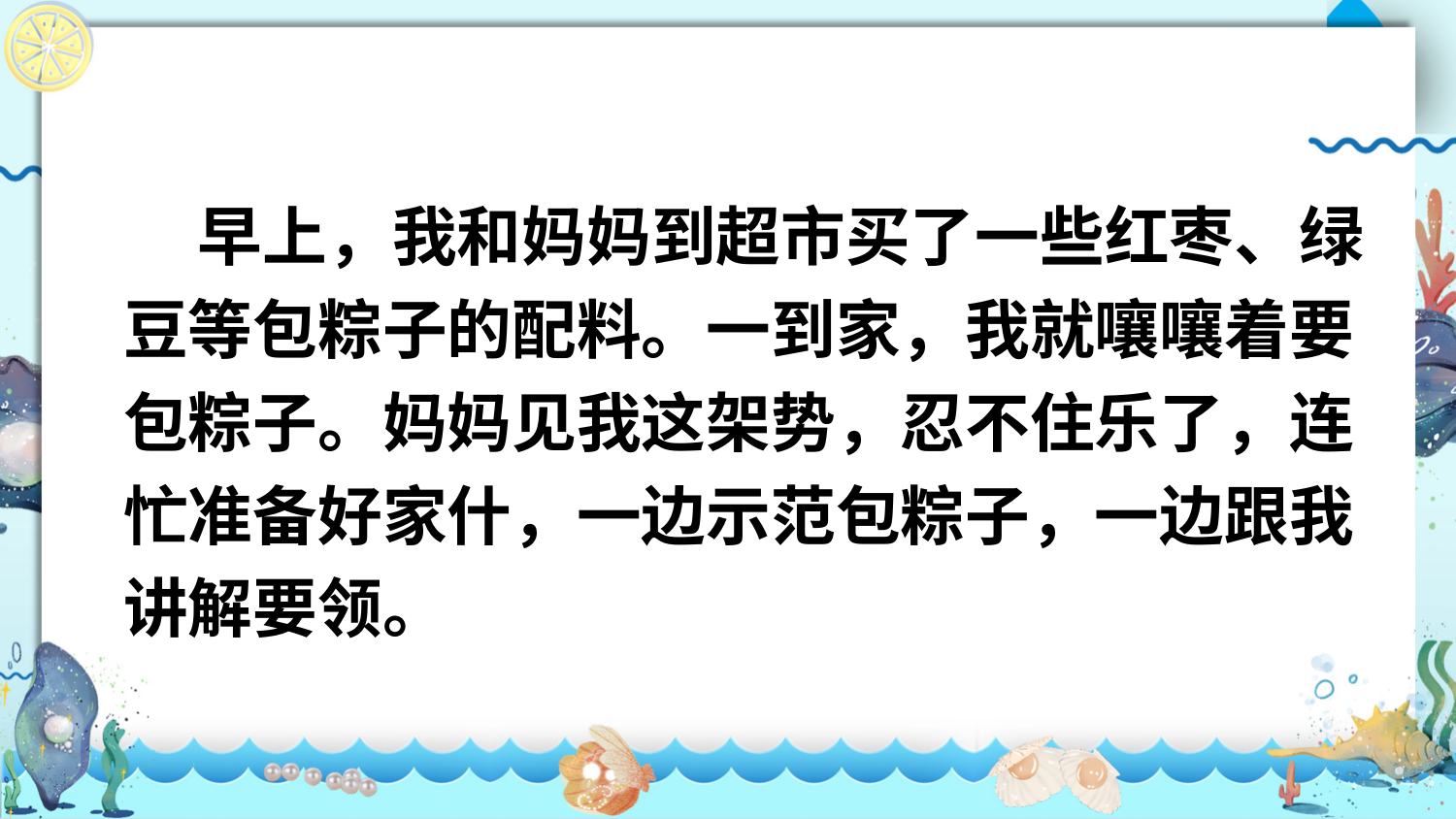

早上，我和妈妈到超市买了一些红枣、绿豆等包粽子的配料。一到家，我就嚷嚷着要包粽子。妈妈见我这架势，忍不住乐了，连忙准备好家什，一边示范包粽子，一边跟我讲解要领。